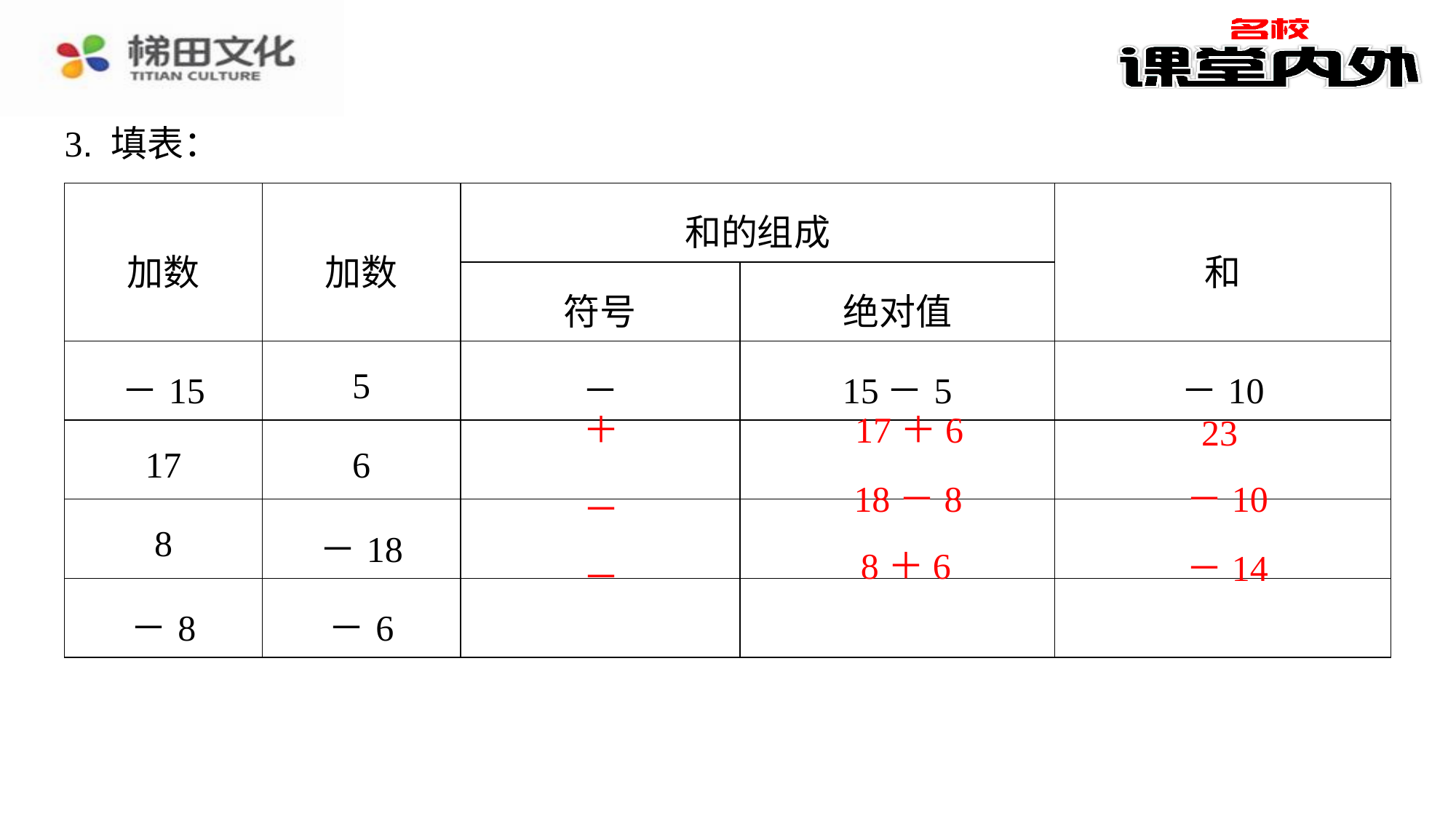

3. 填表：
| 加数 | 加数 | 和的组成 |  | 和 |
| --- | --- | --- | --- | --- |
|  |  | 符号 | 绝对值 |  |
| －15 | 5 | － | 15－5 | －10 |
| 17 | 6 | ＋ | 17＋6 | 23 |
| 8 | －18 | － | 18－8 | －10 |
| －8 | －6 | － | 8＋6 | －14 |
＋
17＋6
23
18－8
－10
－
8＋6
－14
－